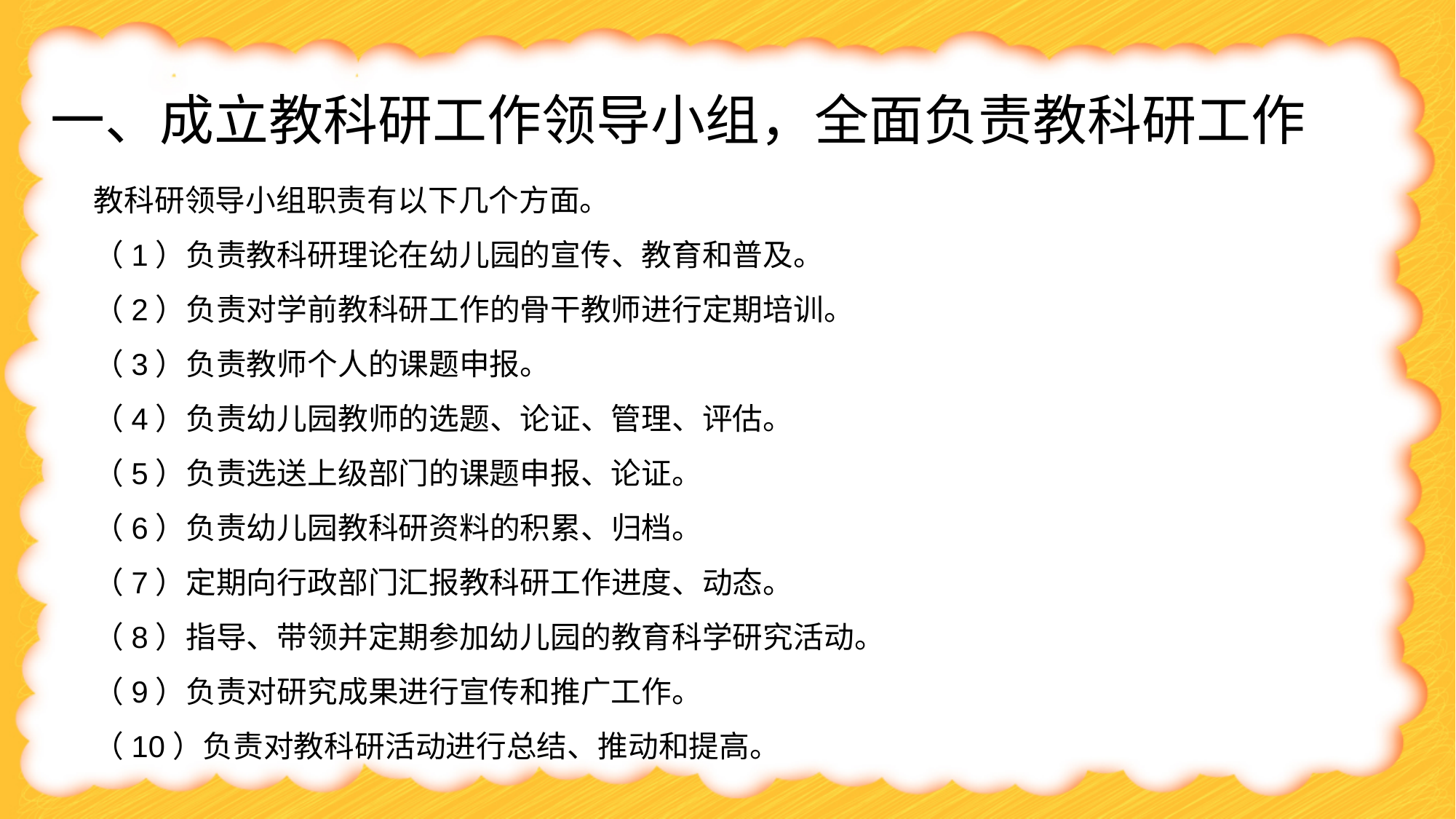

# 一、成立教科研工作领导小组，全面负责教科研工作
教科研领导小组职责有以下几个方面。
（1）负责教科研理论在幼儿园的宣传、教育和普及。
（2）负责对学前教科研工作的骨干教师进行定期培训。
（3）负责教师个人的课题申报。
（4）负责幼儿园教师的选题、论证、管理、评估。
（5）负责选送上级部门的课题申报、论证。
（6）负责幼儿园教科研资料的积累、归档。
（7）定期向行政部门汇报教科研工作进度、动态。
（8）指导、带领并定期参加幼儿园的教育科学研究活动。
（9）负责对研究成果进行宣传和推广工作。
（10）负责对教科研活动进行总结、推动和提高。